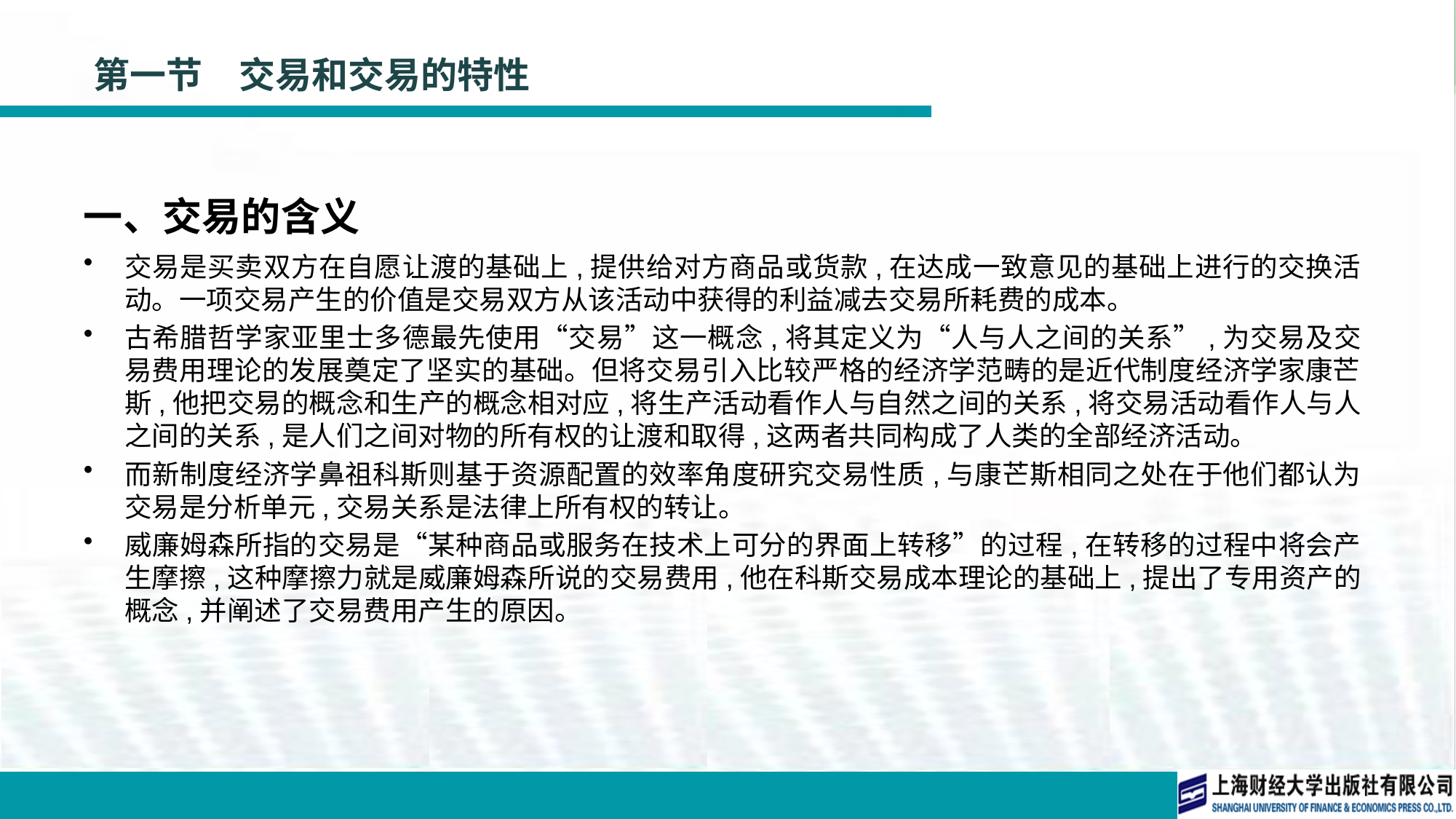

# 第一节　交易和交易的特性
一、交易的含义
交易是买卖双方在自愿让渡的基础上,提供给对方商品或货款,在达成一致意见的基础上进行的交换活动。一项交易产生的价值是交易双方从该活动中获得的利益减去交易所耗费的成本。
古希腊哲学家亚里士多德最先使用“交易”这一概念,将其定义为“人与人之间的关系”,为交易及交易费用理论的发展奠定了坚实的基础。但将交易引入比较严格的经济学范畴的是近代制度经济学家康芒斯,他把交易的概念和生产的概念相对应,将生产活动看作人与自然之间的关系,将交易活动看作人与人之间的关系,是人们之间对物的所有权的让渡和取得,这两者共同构成了人类的全部经济活动。
而新制度经济学鼻祖科斯则基于资源配置的效率角度研究交易性质,与康芒斯相同之处在于他们都认为交易是分析单元,交易关系是法律上所有权的转让。
威廉姆森所指的交易是“某种商品或服务在技术上可分的界面上转移”的过程,在转移的过程中将会产生摩擦,这种摩擦力就是威廉姆森所说的交易费用,他在科斯交易成本理论的基础上,提出了专用资产的概念,并阐述了交易费用产生的原因。